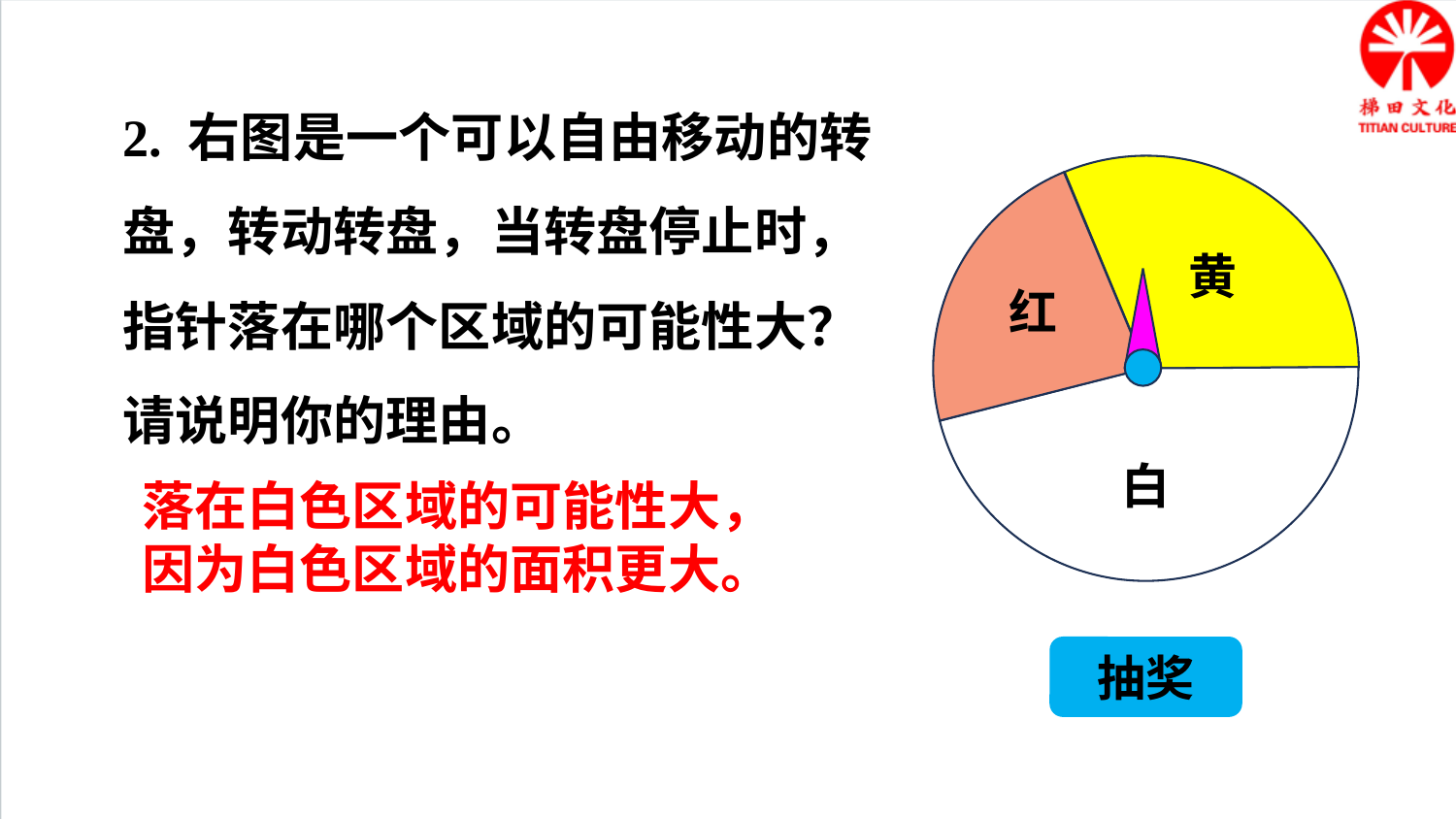

2. 右图是一个可以自由移动的转盘，转动转盘，当转盘停止时，指针落在哪个区域的可能性大？请说明你的理由。

黄
红
白

落在白色区域的可能性大，因为白色区域的面积更大。
抽奖